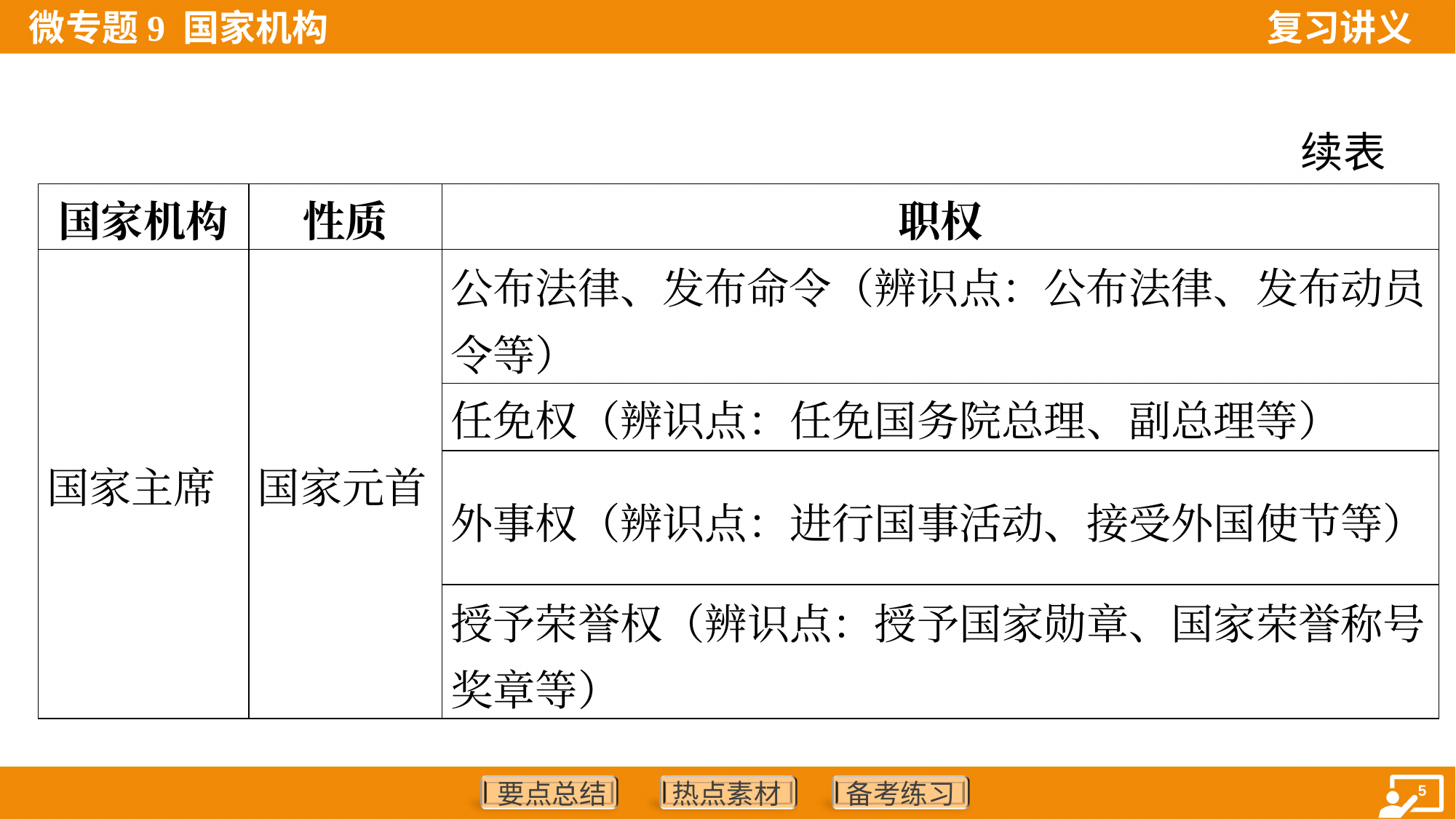

续表
| 国家机构 | 性质 | 职权 |
| --- | --- | --- |
| 国家主席 | 国家元首 | 公布法律、发布命令（辨识点：公布法律、发布动员令等） |
|  |  | 任免权（辨识点：任免国务院总理、副总理等） |
|  |  | 外事权（辨识点：进行国事活动、接受外国使节等） |
|  |  | 授予荣誉权（辨识点：授予国家勋章、国家荣誉称号奖章等） |